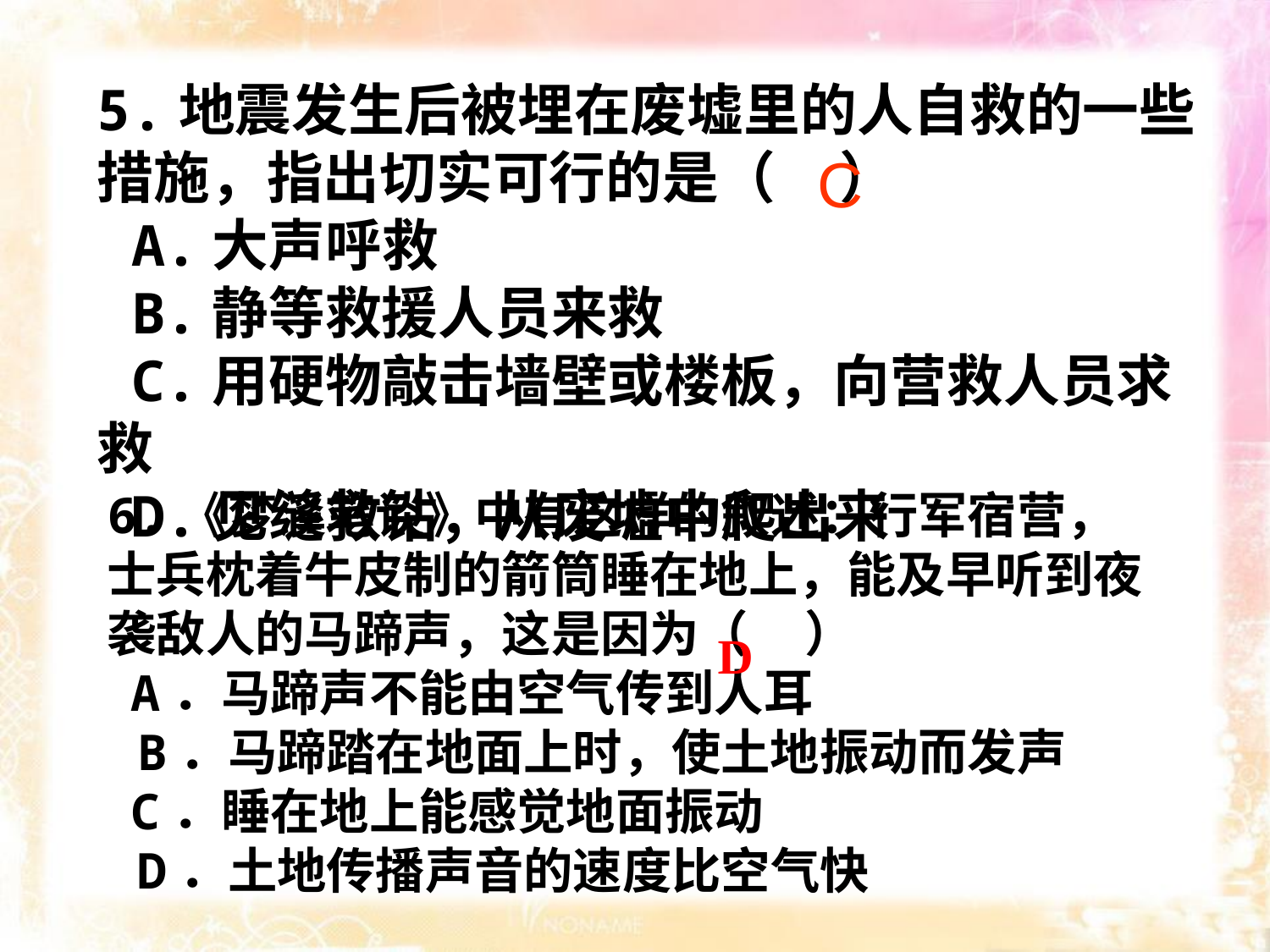

5.地震发生后被埋在废墟里的人自救的一些措施，指出切实可行的是（     ）
 A.大声呼救
 B.静等救援人员来救
 C.用硬物敲击墙壁或楼板，向营救人员求救
 D.见缝救钻，从废墟中爬出来
C
6.《梦溪笔谈》中有这样的叙述：行军宿营，士兵枕着牛皮制的箭筒睡在地上，能及早听到夜袭敌人的马蹄声，这是因为（     ）
 A．马蹄声不能由空气传到人耳
 B．马蹄踏在地面上时，使土地振动而发声
 C．睡在地上能感觉地面振动
 D．土地传播声音的速度比空气快
D